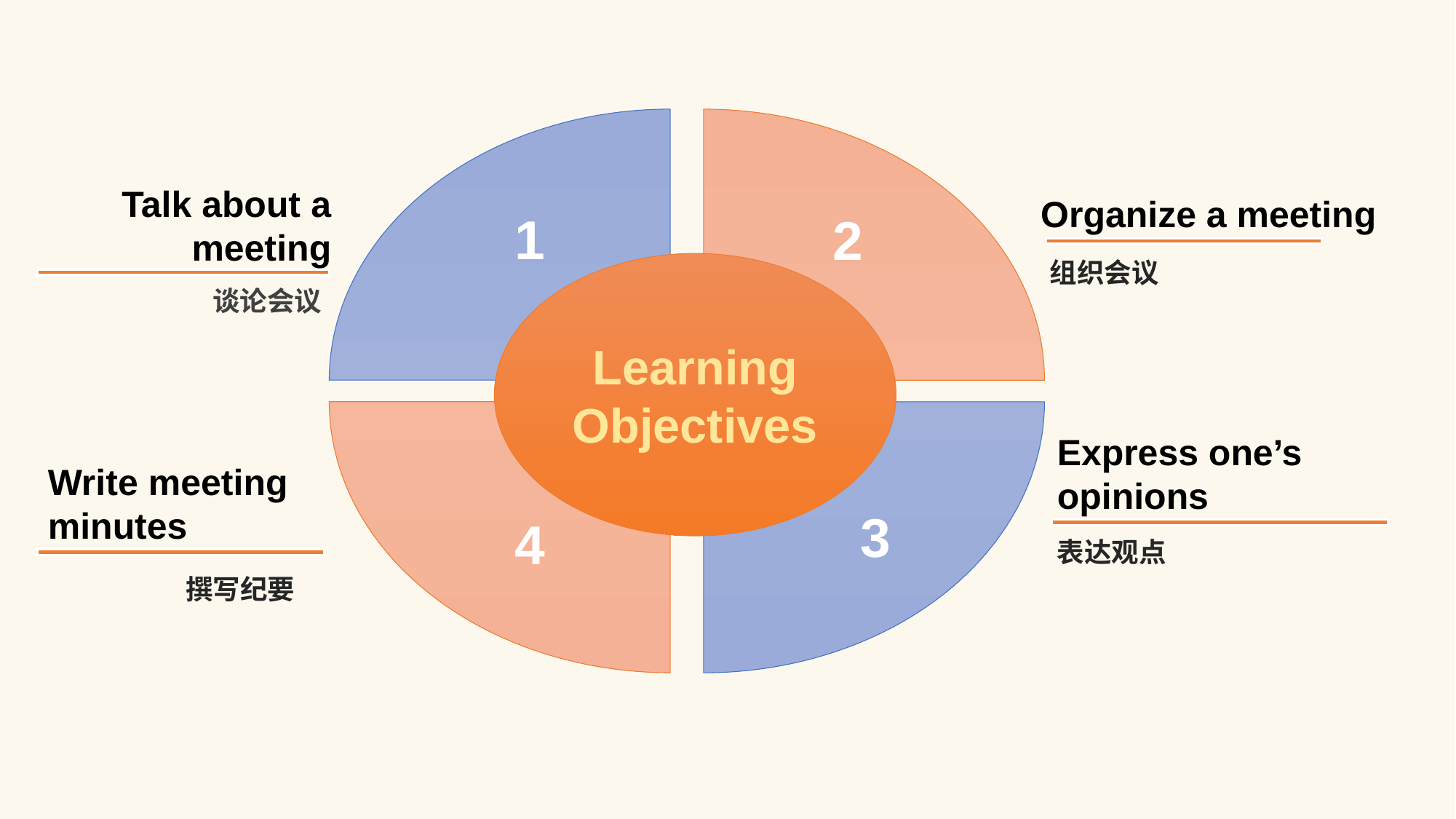

1

2

4

3
Talk about a meeting
谈论会议

Organize a meeting

组织会议
Learning Objectives
Express one’s opinions

表达观点
Write meeting minutes

撰写纪要